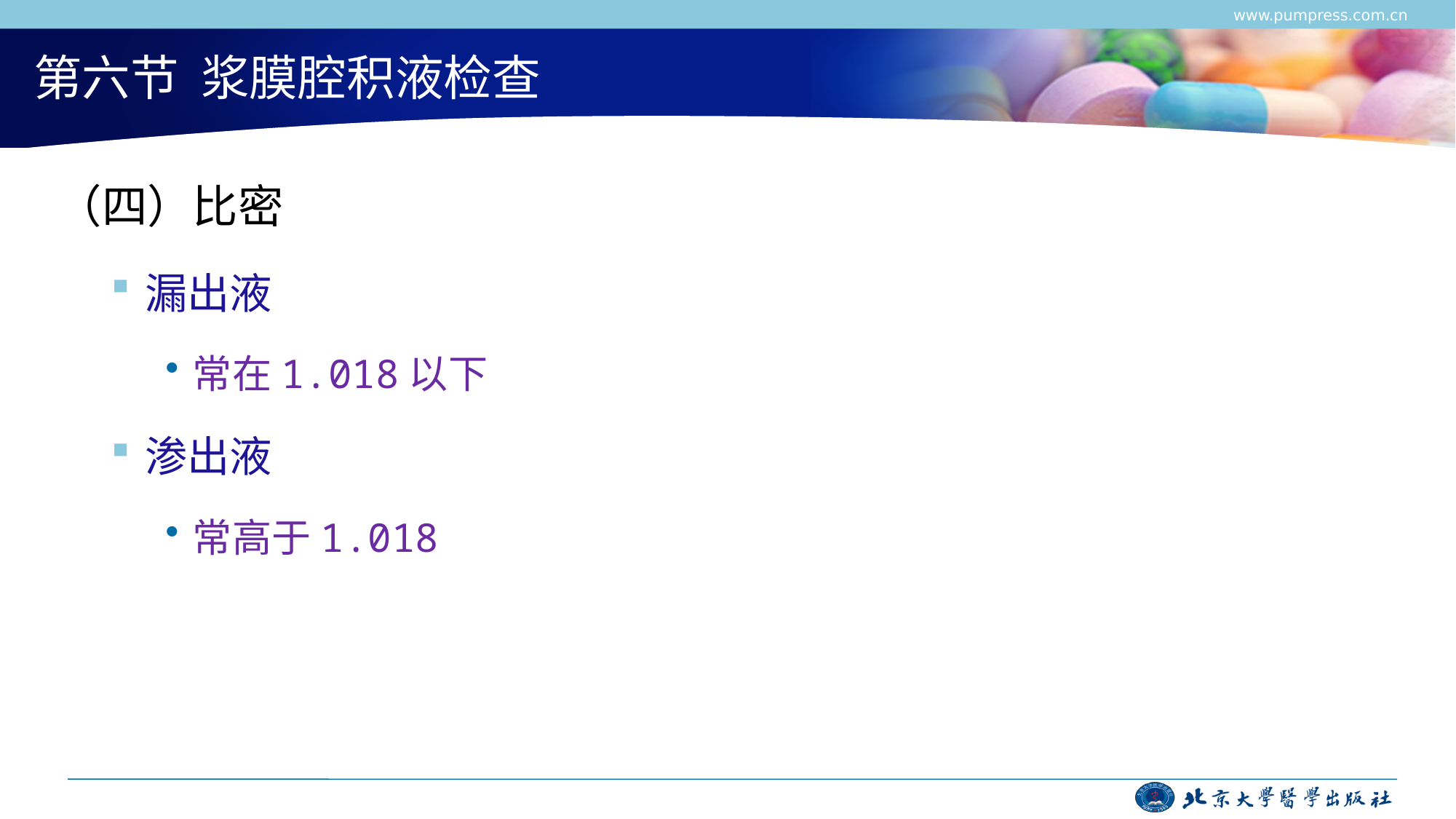

www.pumpress.com.cn
# 第六节  浆膜腔积液检查
（四）比密
漏出液
常在1.018以下
渗出液
常高于1.018